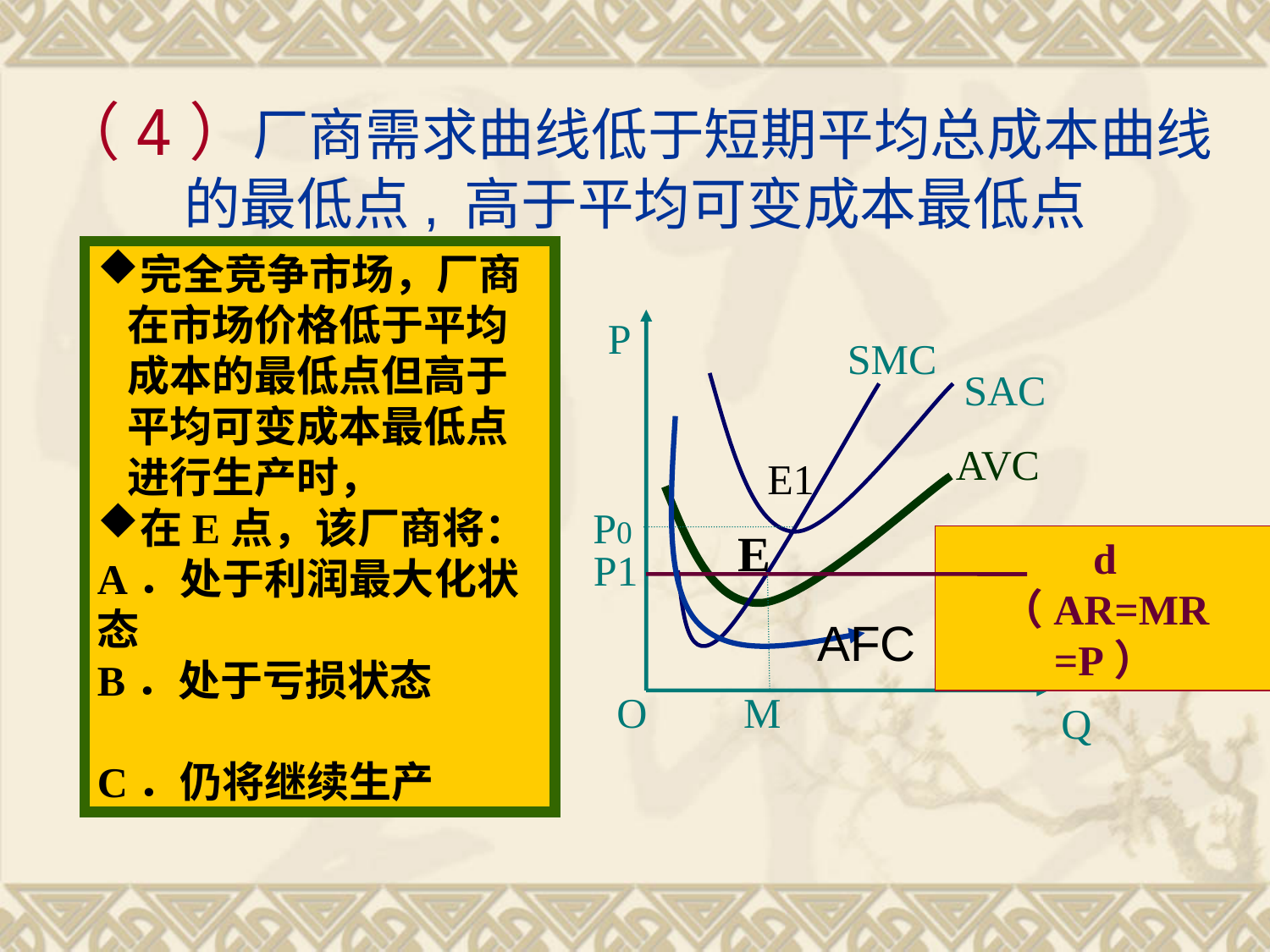

# （4）厂商需求曲线低于短期平均总成本曲线的最低点, 高于平均可变成本最低点
完全竞争市场，厂商在市场价格低于平均成本的最低点但高于平均可变成本最低点进行生产时，
在E点，该厂商将：
A．处于利润最大化状态
B．处于亏损状态

C．仍将继续生产
P

SMC
SAC

AVC
E1

P0
E
d
（AR=MR =P）

P1

AFC
O
M

Q